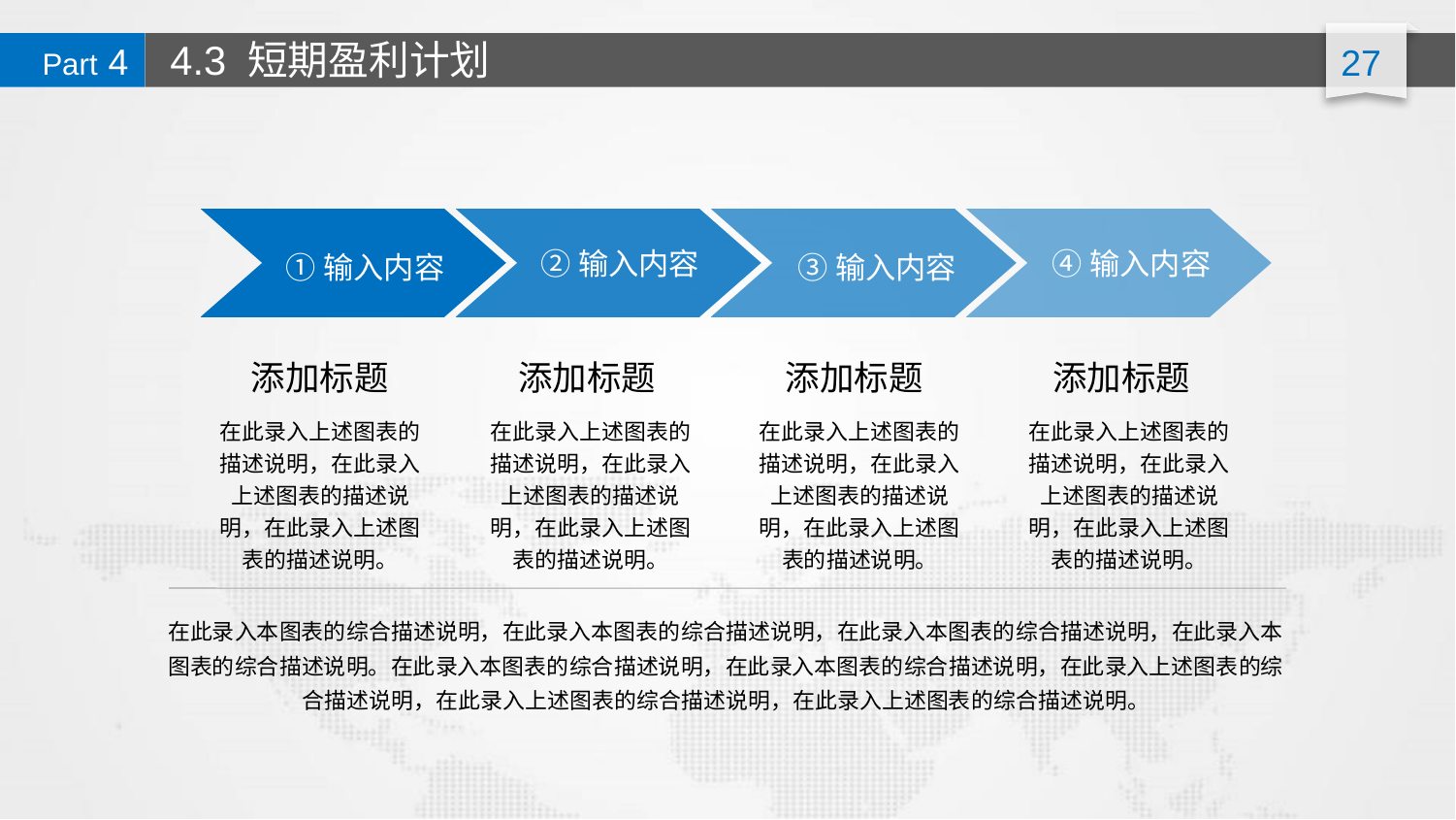

4.3 短期盈利计划
Part 4

①输入内容

②输入内容

③输入内容

④输入内容
添加标题
添加标题
添加标题
添加标题
在此录入上述图表的描述说明，在此录入上述图表的描述说明，在此录入上述图表的描述说明。
在此录入上述图表的描述说明，在此录入上述图表的描述说明，在此录入上述图表的描述说明。
在此录入上述图表的描述说明，在此录入上述图表的描述说明，在此录入上述图表的描述说明。
在此录入上述图表的描述说明，在此录入上述图表的描述说明，在此录入上述图表的描述说明。

在此录入本图表的综合描述说明，在此录入本图表的综合描述说明，在此录入本图表的综合描述说明，在此录入本图表的综合描述说明。在此录入本图表的综合描述说明，在此录入本图表的综合描述说明，在此录入上述图表的综合描述说明，在此录入上述图表的综合描述说明，在此录入上述图表的综合描述说明。